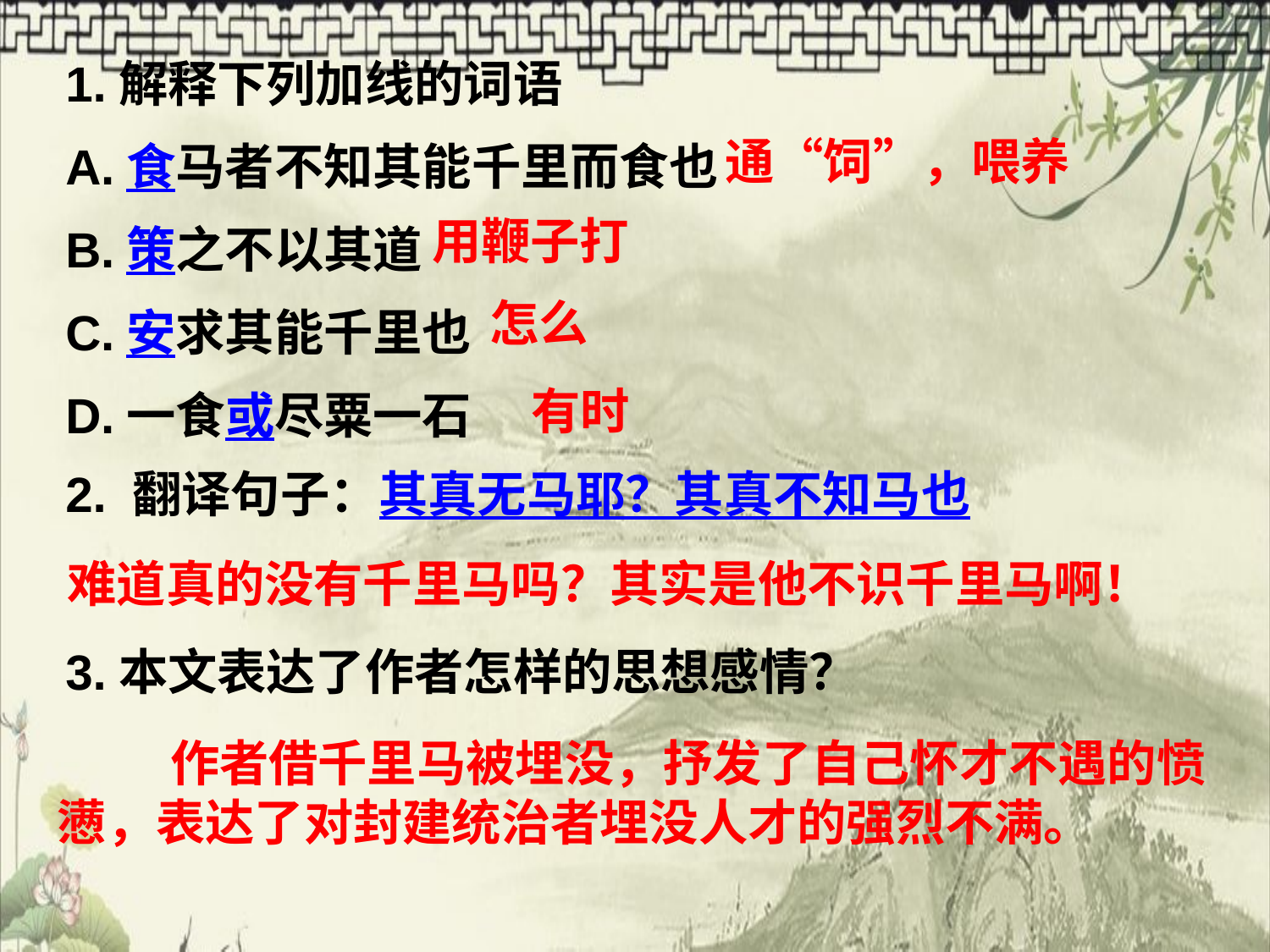

1.解释下列加线的词语
A.食马者不知其能千里而食也
B.策之不以其道
C.安求其能千里也
D.一食或尽粟一石
2. 翻译句子：其真无马耶？其真不知马也

3.本文表达了作者怎样的思想感情？
通“饲”，喂养
用鞭子打
怎么
有时
难道真的没有千里马吗？其实是他不识千里马啊！
         作者借千里马被埋没，抒发了自己怀才不遇的愤懑，表达了对封建统治者埋没人才的强烈不满。